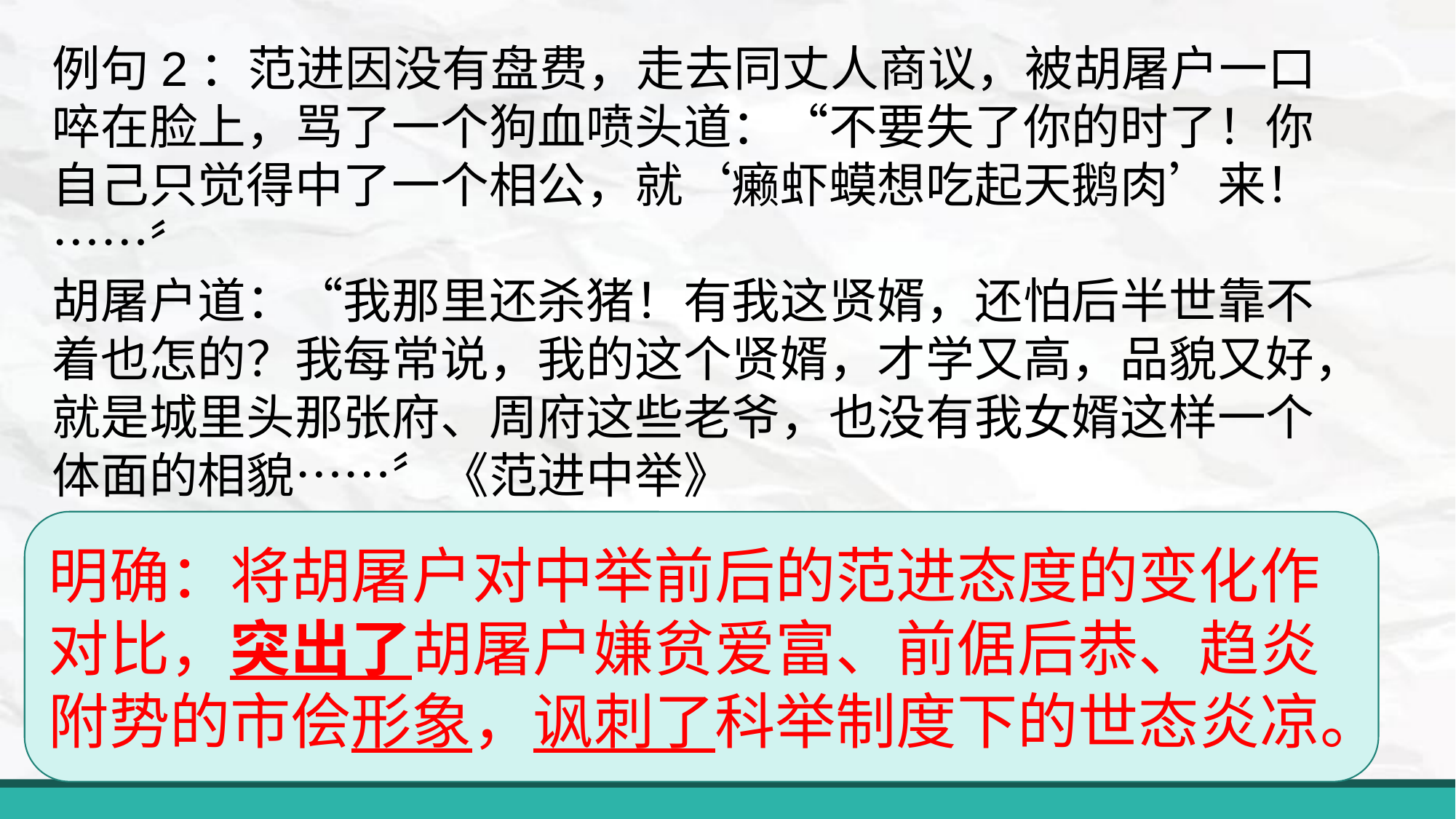

例句2：范进因没有盘费，走去同丈人商议，被胡屠户一口啐在脸上，骂了一个狗血喷头道：“不要失了你的时了！你自己只觉得中了一个相公，就‘癞虾蟆想吃起天鹅肉’来！……〞
胡屠户道：“我那里还杀猪！有我这贤婿，还怕后半世靠不着也怎的？我每常说，我的这个贤婿，才学又高，品貌又好，就是城里头那张府、周府这些老爷，也没有我女婿这样一个体面的相貌……〞《范进中举》

明确：将胡屠户对中举前后的范进态度的变化作对比，突出了胡屠户嫌贫爱富、前倨后恭、趋炎附势的市侩形象，讽刺了科举制度下的世态炎凉。